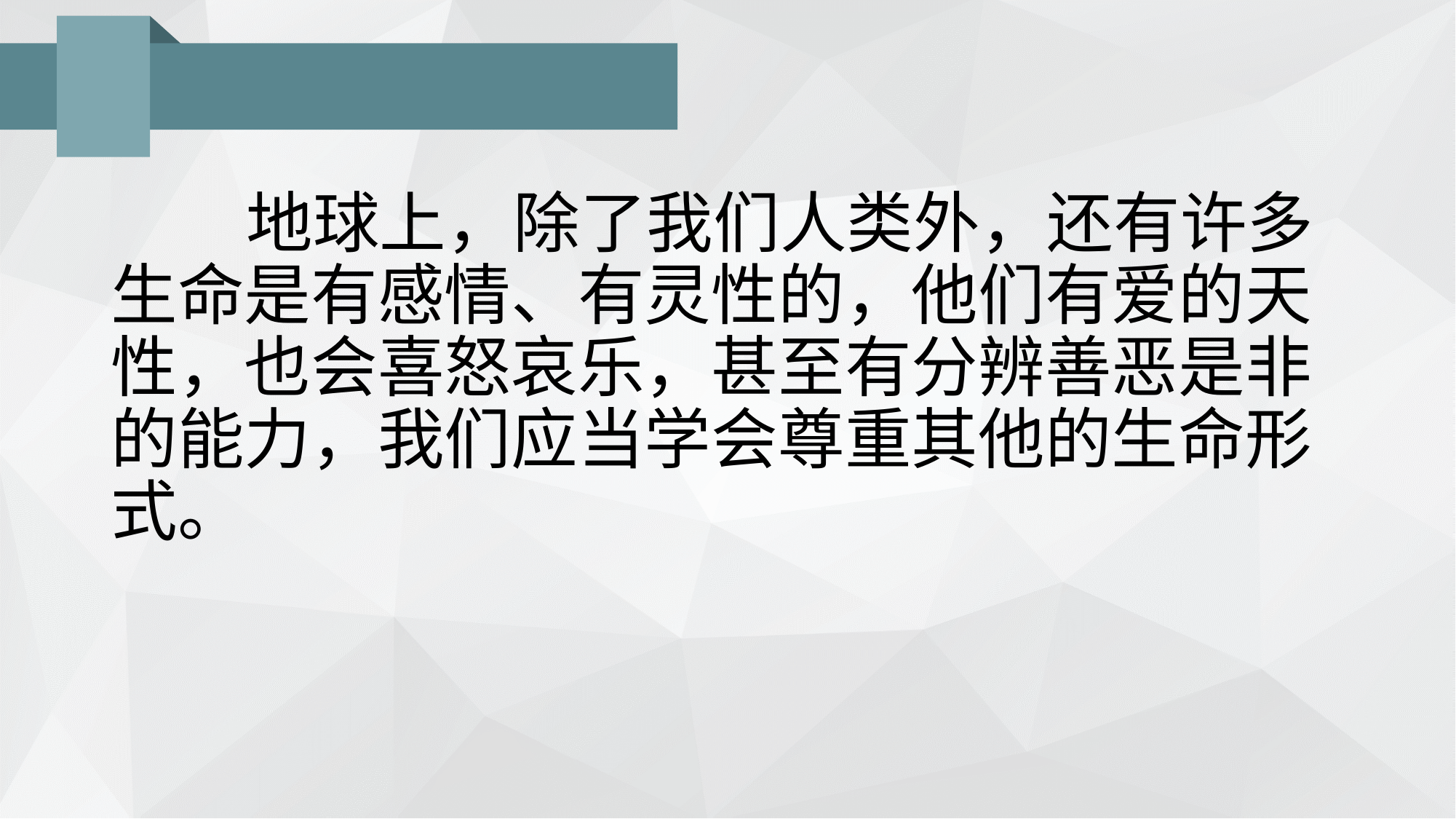

#
        地球上，除了我们人类外，还有许多生命是有感情、有灵性的，他们有爱的天性，也会喜怒哀乐，甚至有分辨善恶是非的能力，我们应当学会尊重其他的生命形式。